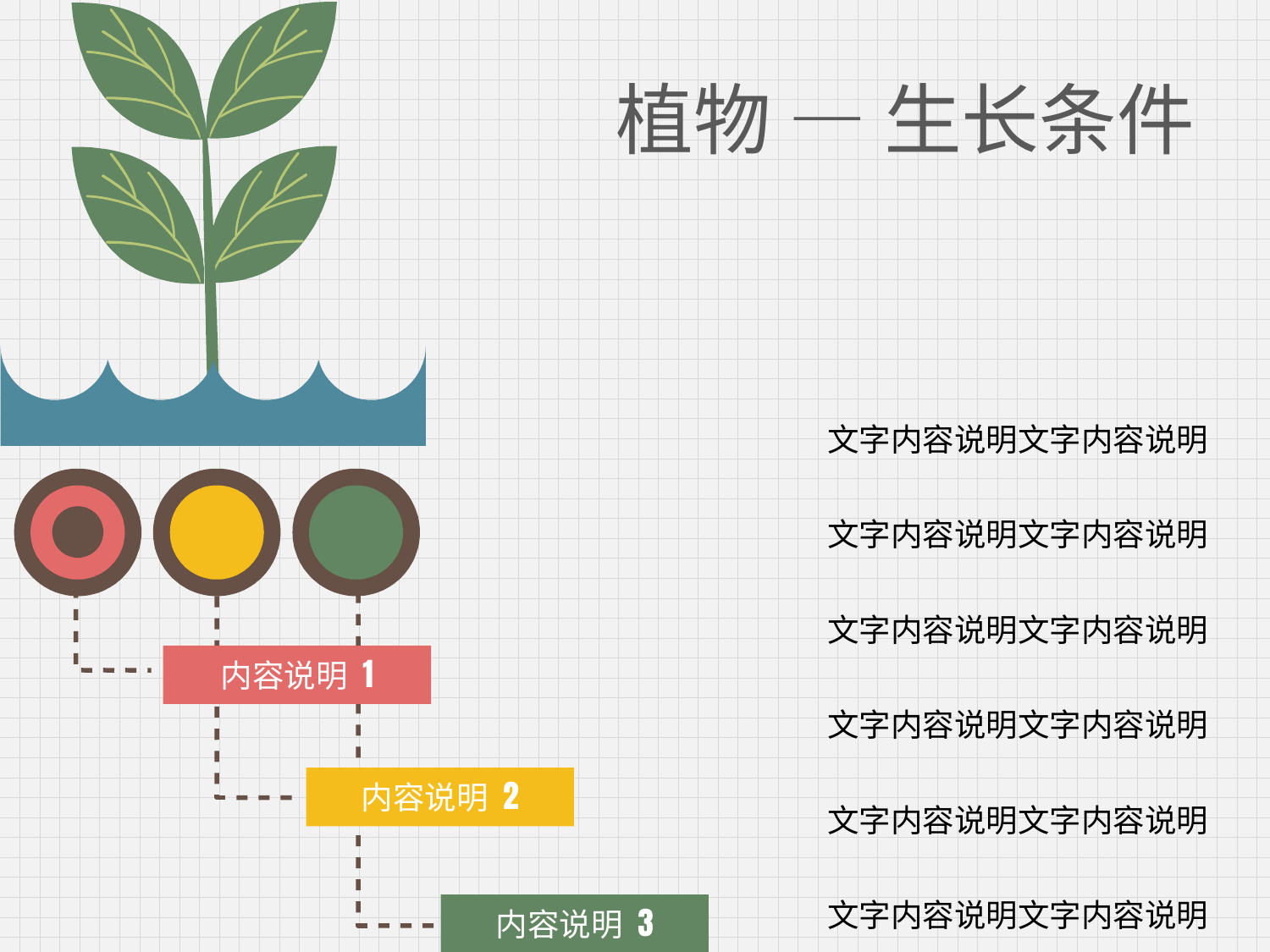

# 植物 — 生长条件
文字内容说明文字内容说明
文字内容说明文字内容说明
文字内容说明文字内容说明
文字内容说明文字内容说明
文字内容说明文字内容说明
文字内容说明文字内容说明

内容说明 1
内容说明 2
内容说明 3